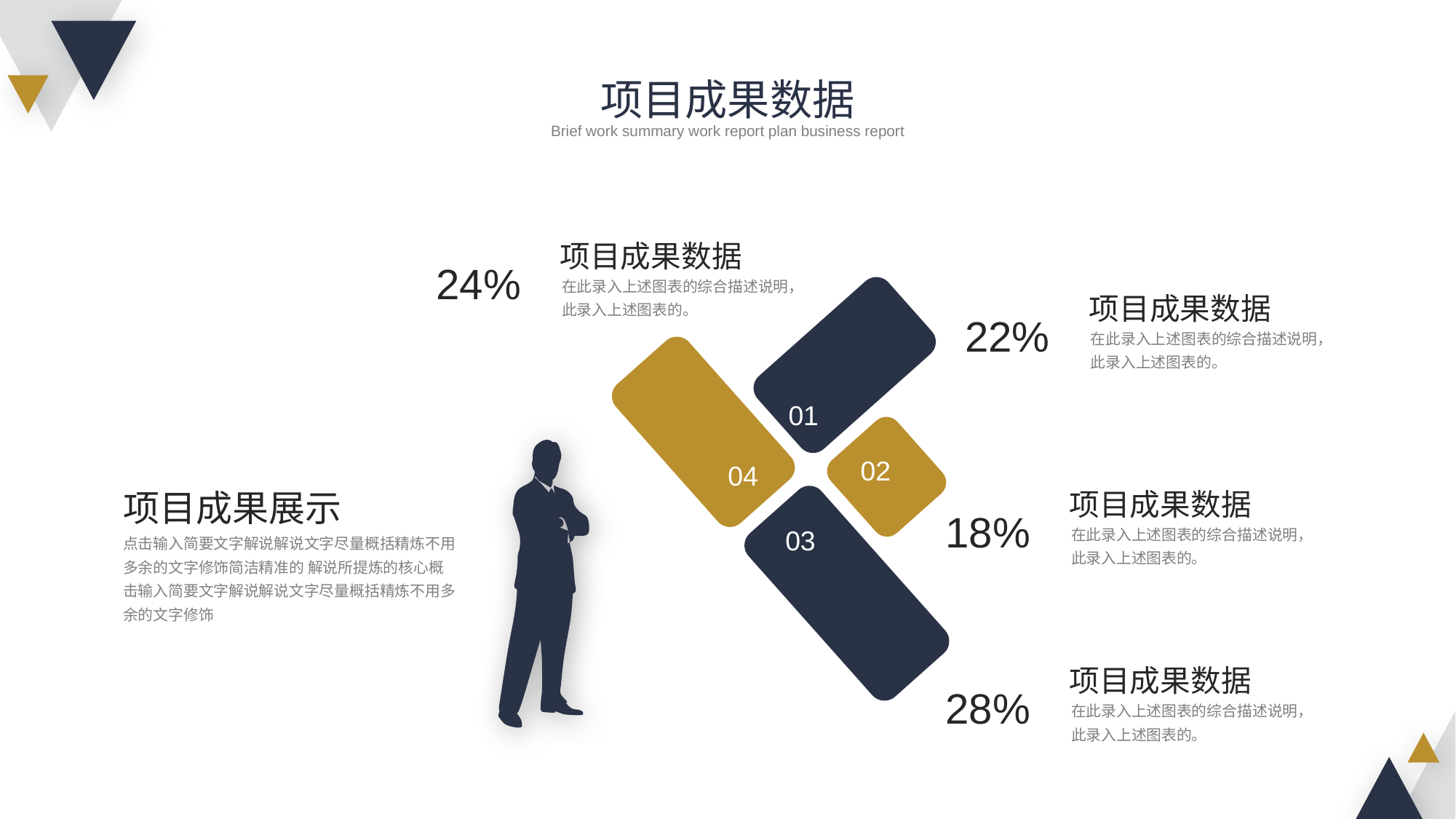

项目成果数据
Brief work summary work report plan business report
项目成果数据
在此录入上述图表的综合描述说明，此录入上述图表的。
24%
项目成果数据
在此录入上述图表的综合描述说明，此录入上述图表的。
22%

01
02
04
03

项目成果展示
点击输入简要文字解说解说文字尽量概括精炼不用多余的文字修饰简洁精准的 解说所提炼的核心概击输入简要文字解说解说文字尽量概括精炼不用多余的文字修饰
项目成果数据
在此录入上述图表的综合描述说明，此录入上述图表的。
18%
项目成果数据
在此录入上述图表的综合描述说明，此录入上述图表的。
28%